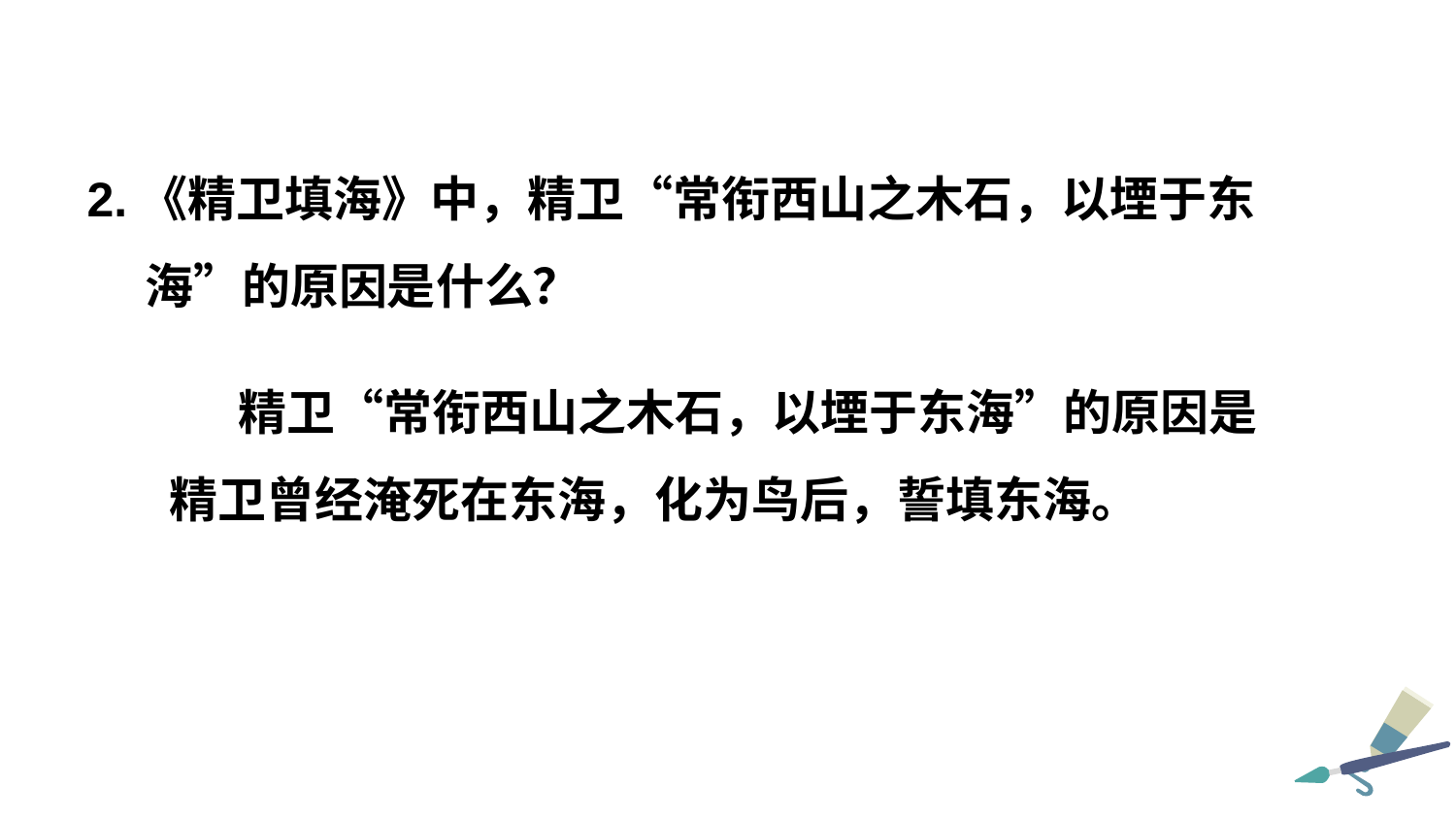

2.《精卫填海》中，精卫“常衔西山之木石，以堙于东海”的原因是什么？
    精卫“常衔西山之木石，以堙于东海”的原因是精卫曾经淹死在东海，化为鸟后，誓填东海。